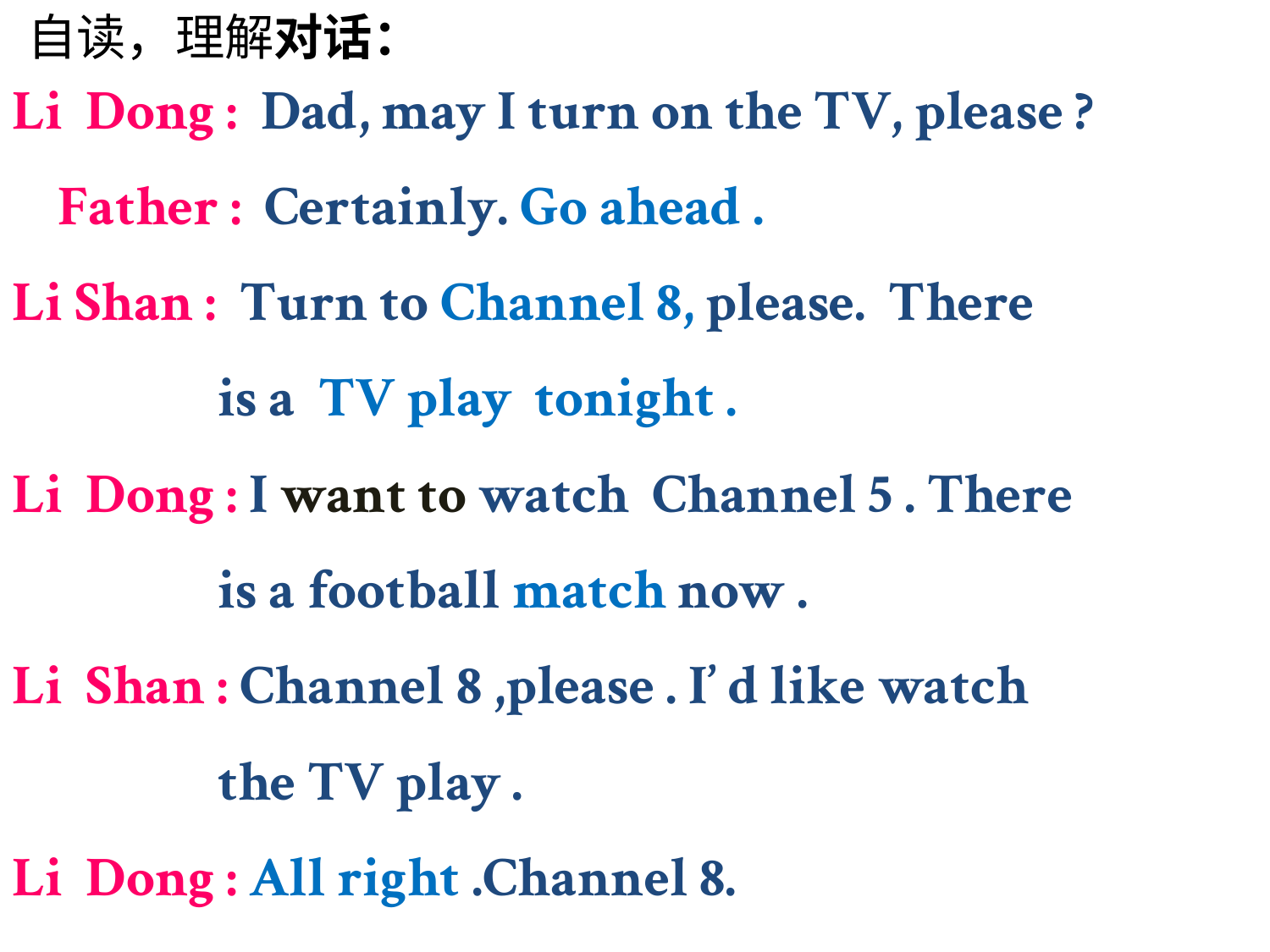

自读，理解对话：
Li  Dong :  Dad, may I turn on the TV, please ?
    Father :  Certainly. Go ahead .
Li Shan :  Turn to Channel 8, please.  There
                  is a  TV play  tonight .
Li  Dong : I want to watch  Channel 5 . There
                  is a football match now .
Li  Shan : Channel 8 ,please . I’ d like watch
                  the TV play .
Li  Dong : All right .Channel 8.